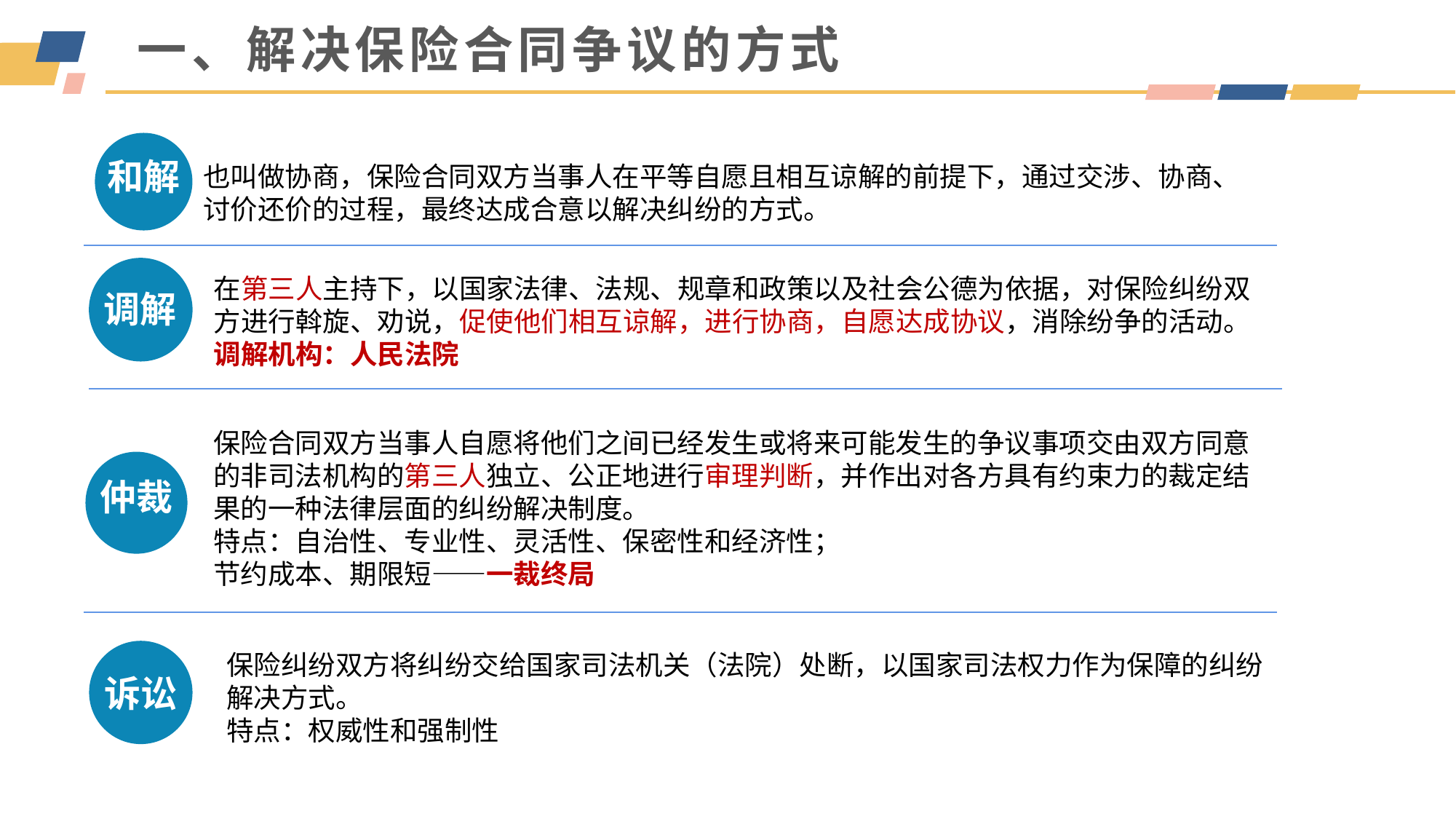

一、解决保险合同争议的方式

也叫做协商，保险合同双方当事人在平等自愿且相互谅解的前提下，通过交涉、协商、讨价还价的过程，最终达成合意以解决纠纷的方式。
和解

在第三人主持下，以国家法律、法规、规章和政策以及社会公德为依据，对保险纠纷双方进行斡旋、劝说，促使他们相互谅解，进行协商，自愿达成协议，消除纷争的活动。
调解机构：人民法院
调解
保险合同双方当事人自愿将他们之间已经发生或将来可能发生的争议事项交由双方同意的非司法机构的第三人独立、公正地进行审理判断，并作出对各方具有约束力的裁定结果的一种法律层面的纠纷解决制度。
特点：自治性、专业性、灵活性、保密性和经济性；
节约成本、期限短——一裁终局

仲裁

保险纠纷双方将纠纷交给国家司法机关（法院）处断，以国家司法权力作为保障的纠纷解决方式。
特点：权威性和强制性
诉讼